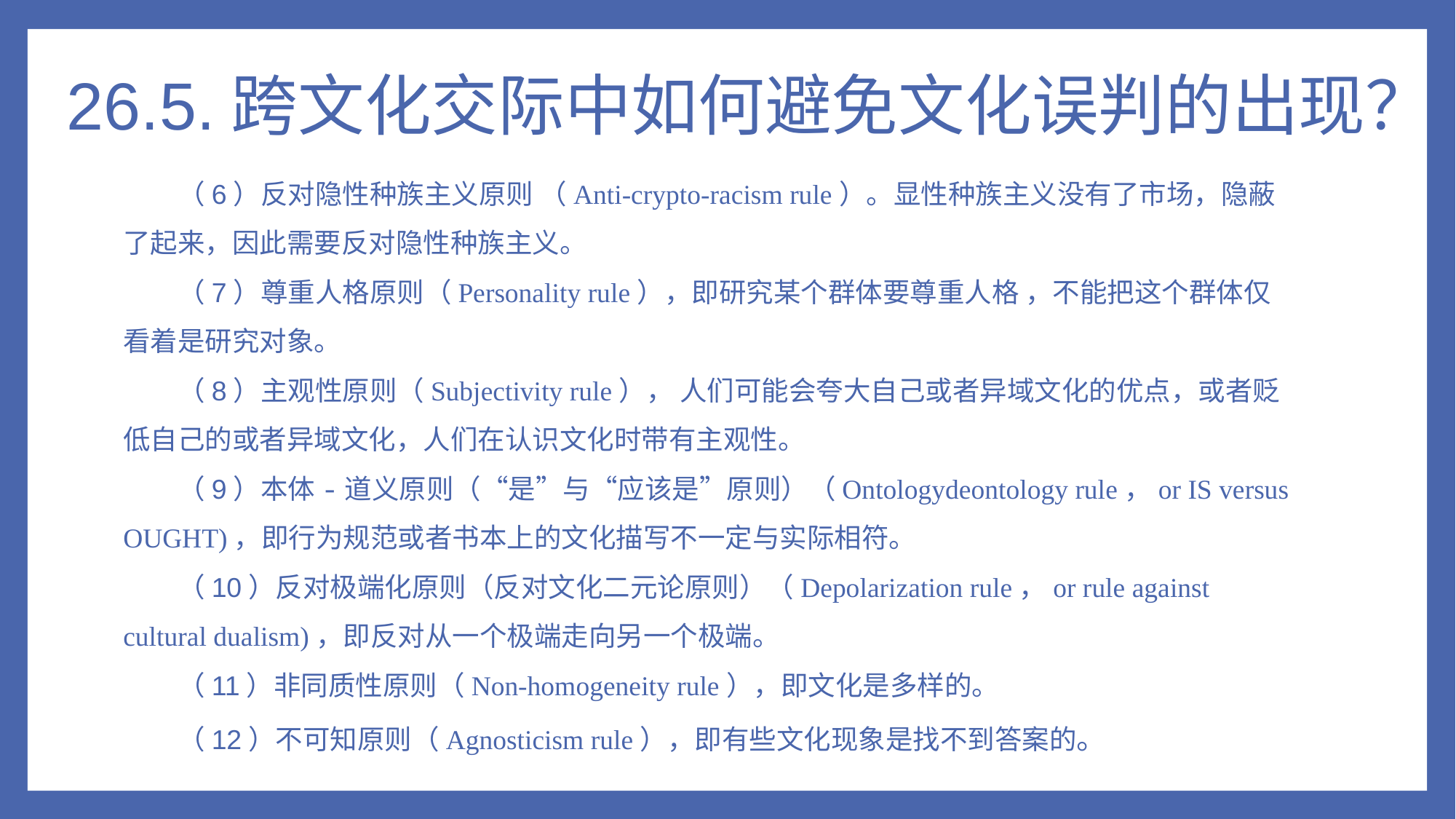

# 26.5.跨文化交际中如何避免文化误判的出现？
（6）反对隐性种族主义原则 （Anti-crypto-racism rule）。显性种族主义没有了市场，隐蔽了起来，因此需要反对隐性种族主义。
（7）尊重人格原则（Personality rule），即研究某个群体要尊重人格 ，不能把这个群体仅看着是研究对象。
（8）主观性原则（Subjectivity rule）， 人们可能会夸大自己或者异域文化的优点，或者贬低自己的或者异域文化，人们在认识文化时带有主观性。
（9）本体-道义原则（“是”与“应该是”原则）（Ontologydeontology rule，or IS versus OUGHT)，即行为规范或者书本上的文化描写不一定与实际相符。
（10）反对极端化原则（反对文化二元论原则）（Depolarization rule，or rule against cultural dualism)，即反对从一个极端走向另一个极端。
（11）非同质性原则（Non-homogeneity rule），即文化是多样的。
（12）不可知原则（Agnosticism rule），即有些文化现象是找不到答案的。